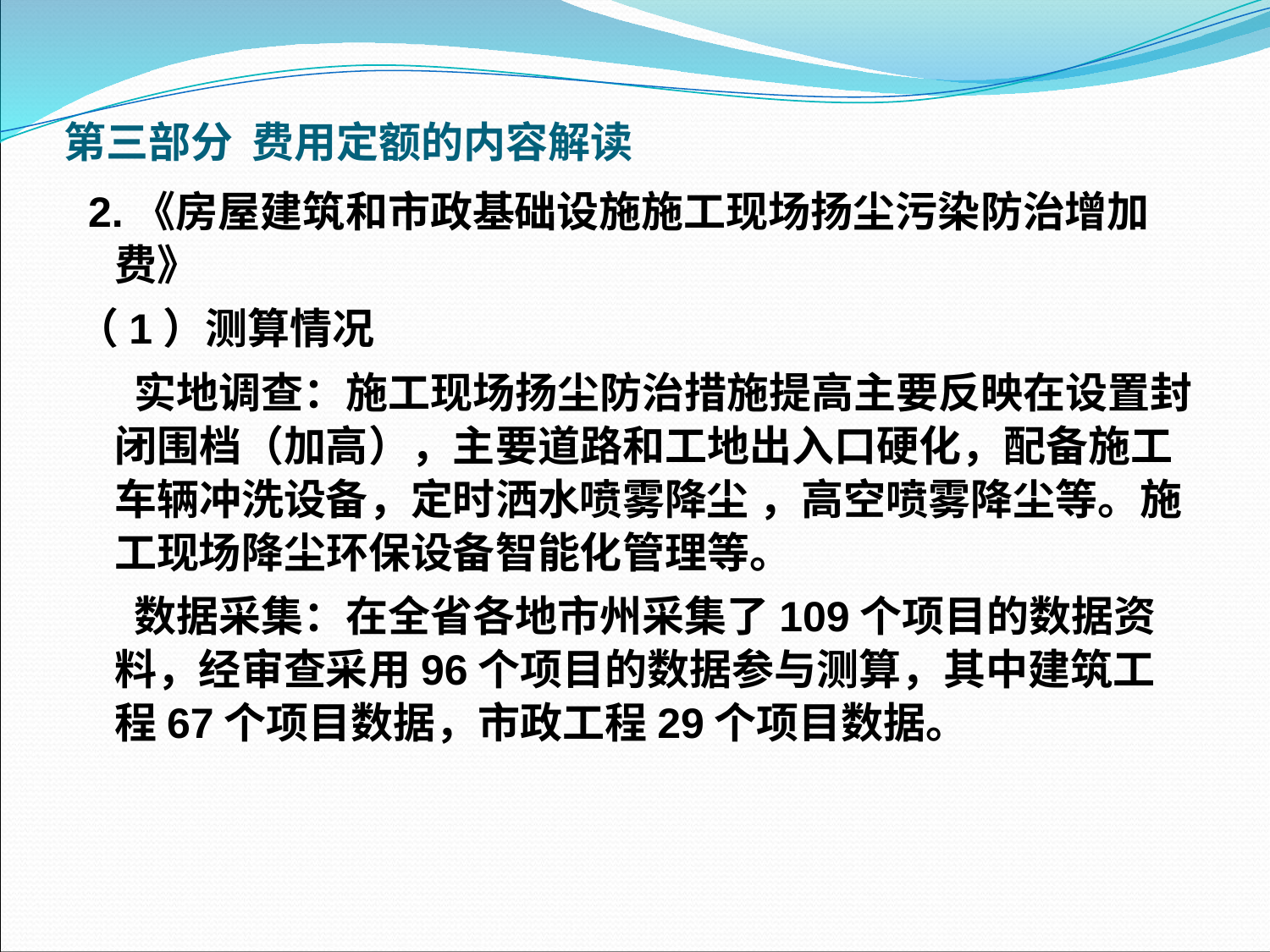

第三部分  费用定额的内容解读
 2.《房屋建筑和市政基础设施施工现场扬尘污染防治增加费》
（1）测算情况
     实地调查：施工现场扬尘防治措施提高主要反映在设置封闭围档（加高），主要道路和工地出入口硬化，配备施工车辆冲洗设备，定时洒水喷雾降尘 ，高空喷雾降尘等。施工现场降尘环保设备智能化管理等。
     数据采集：在全省各地市州采集了109个项目的数据资料，经审查采用96个项目的数据参与测算，其中建筑工程67个项目数据，市政工程29个项目数据。